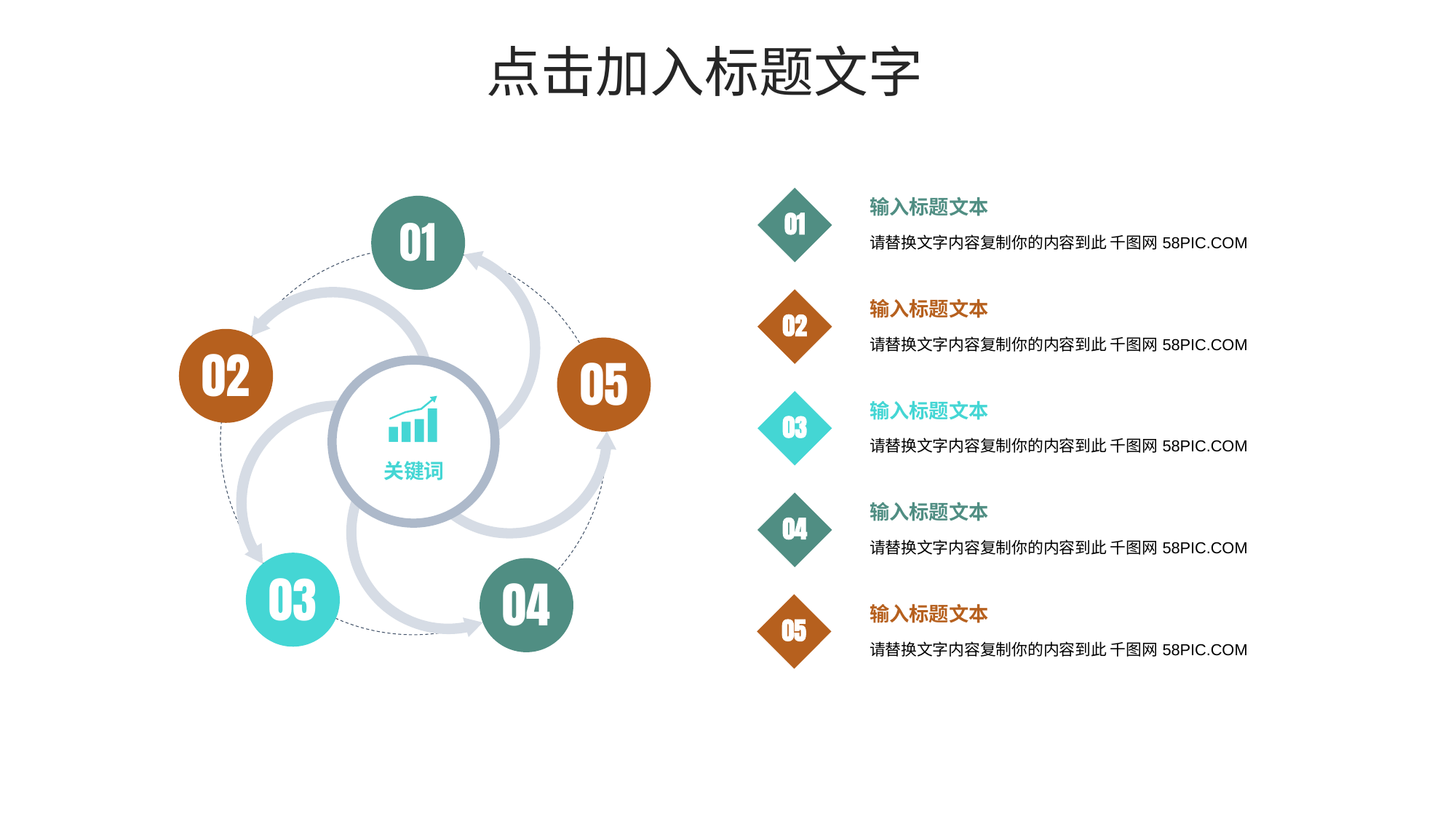

01
输入标题文本
请替换文字内容复制你的内容到此 千图网58PIC.COM
01

02
05

关键词
03
04

02
输入标题文本
请替换文字内容复制你的内容到此 千图网58PIC.COM

03
输入标题文本
请替换文字内容复制你的内容到此 千图网58PIC.COM

04
输入标题文本
请替换文字内容复制你的内容到此 千图网58PIC.COM

05
输入标题文本
请替换文字内容复制你的内容到此 千图网58PIC.COM